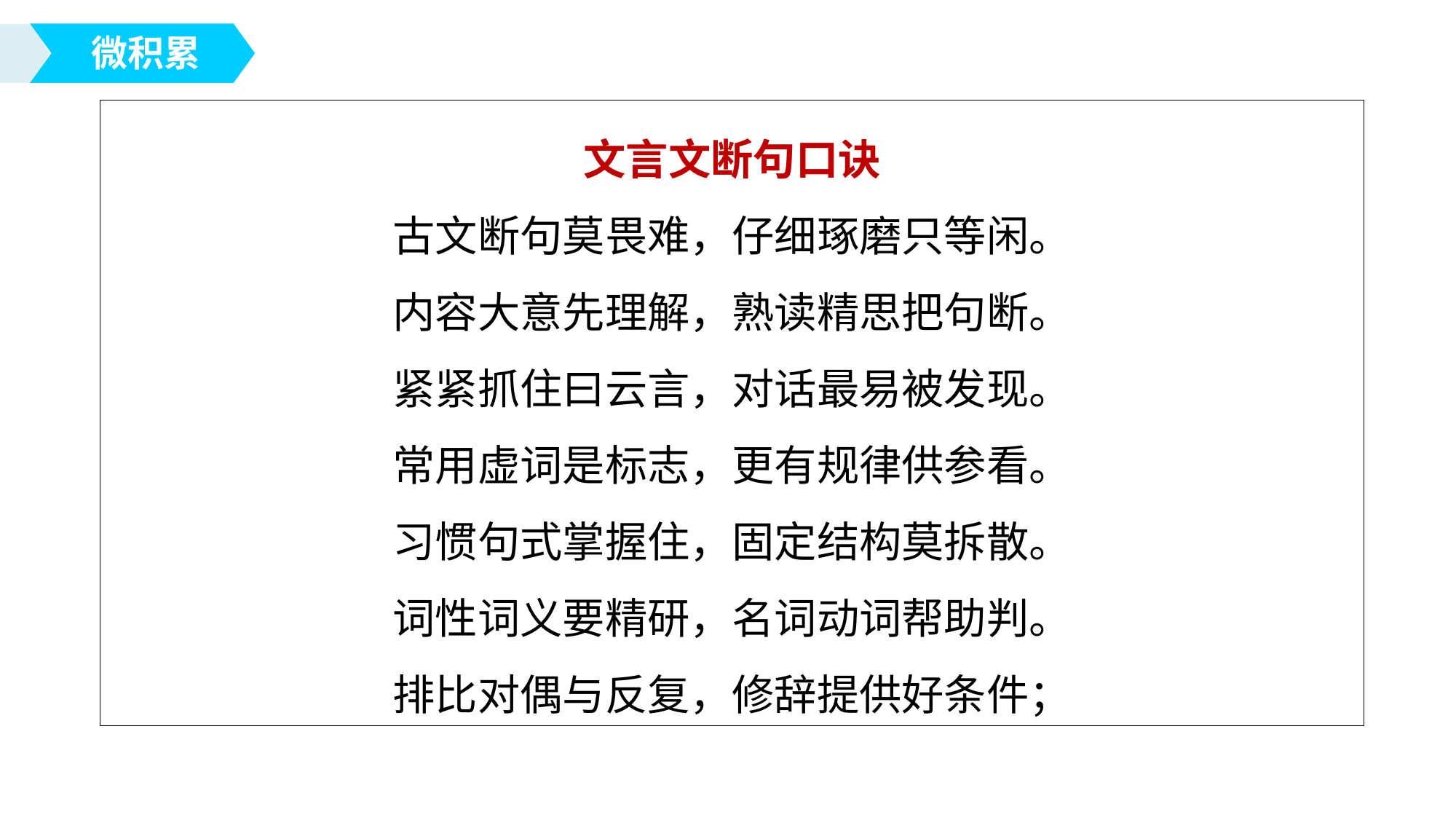

微积累

文言文断句口诀
古文断句莫畏难，仔细琢磨只等闲。
内容大意先理解，熟读精思把句断。
紧紧抓住曰云言，对话最易被发现。
常用虚词是标志，更有规律供参看。
习惯句式掌握住，固定结构莫拆散。
词性词义要精研，名词动词帮助判。
排比对偶与反复，修辞提供好条件；